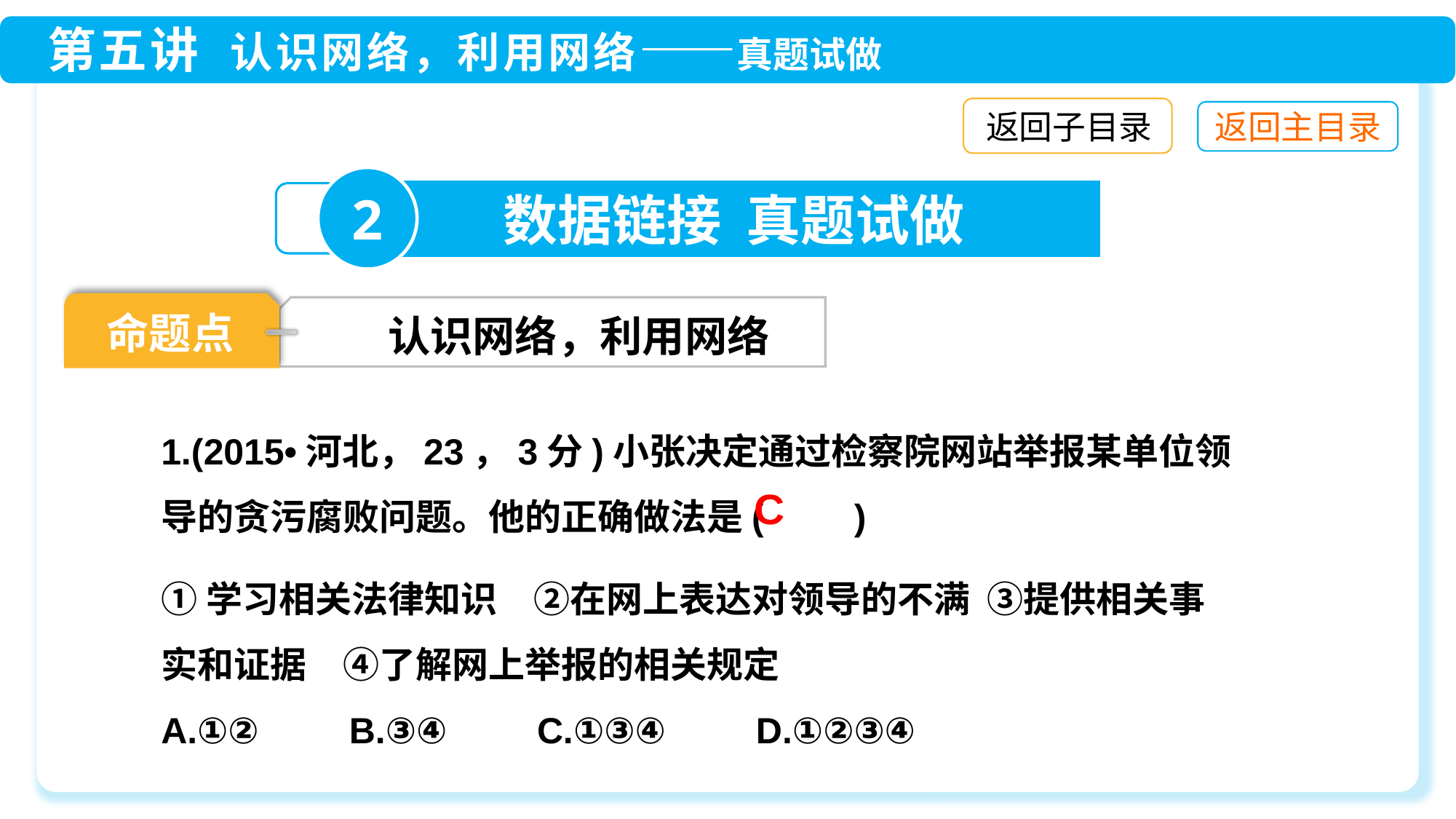

返回子目录

2
数据链接  真题试做

命题点
认识网络，利用网络

1.(2015•河北，23，3分)小张决定通过检察院网站举报某单位领导的贪污腐败问题。他的正确做法是(　　)
C
①学习相关法律知识　②在网上表达对领导的不满  ③提供相关事实和证据　④了解网上举报的相关规定
A.①②　　B.③④　　C.①③④　　D.①②③④